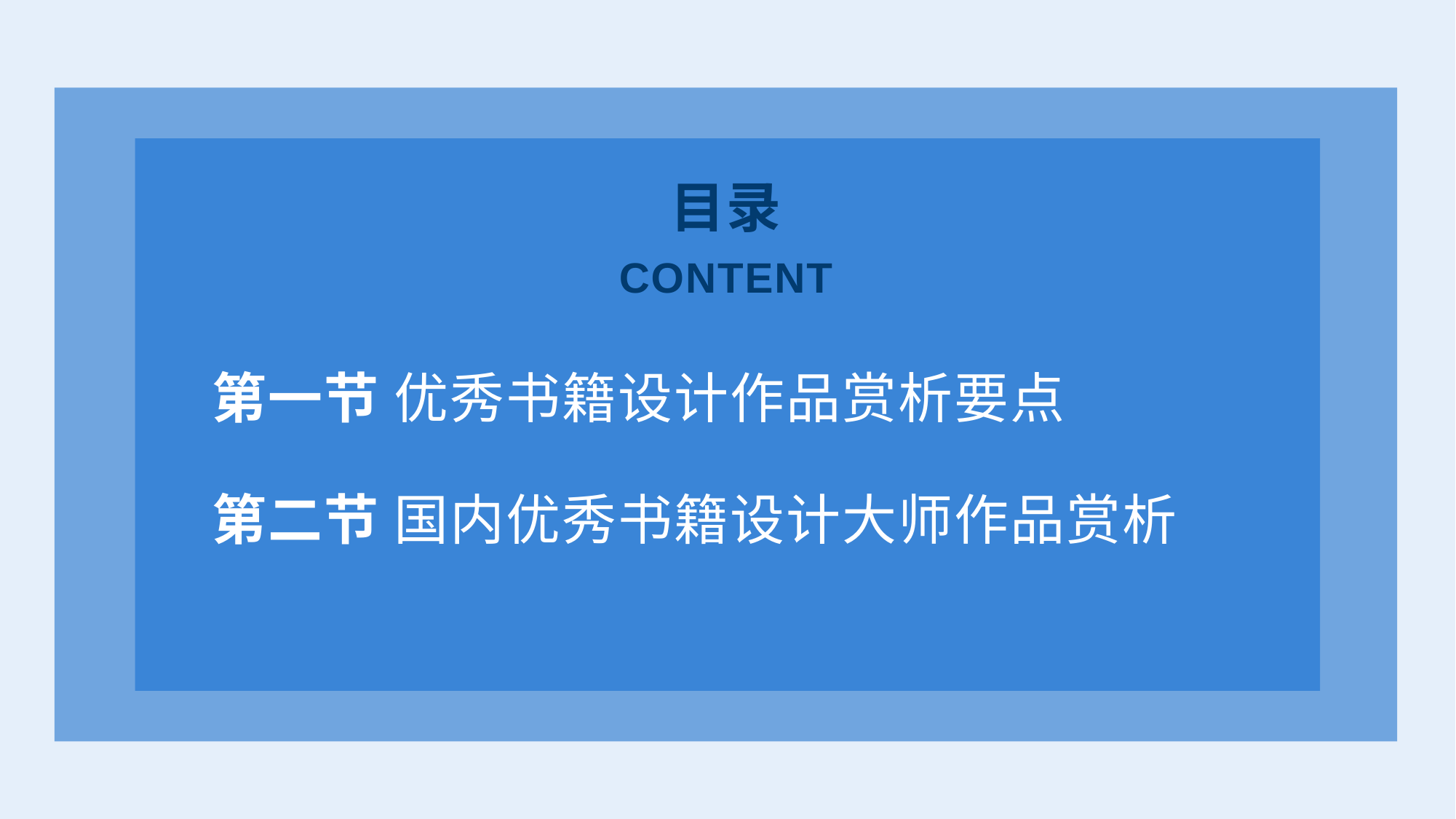

目录
CONTENT
第一节 优秀书籍设计作品赏析要点
第二节 国内优秀书籍设计大师作品赏析